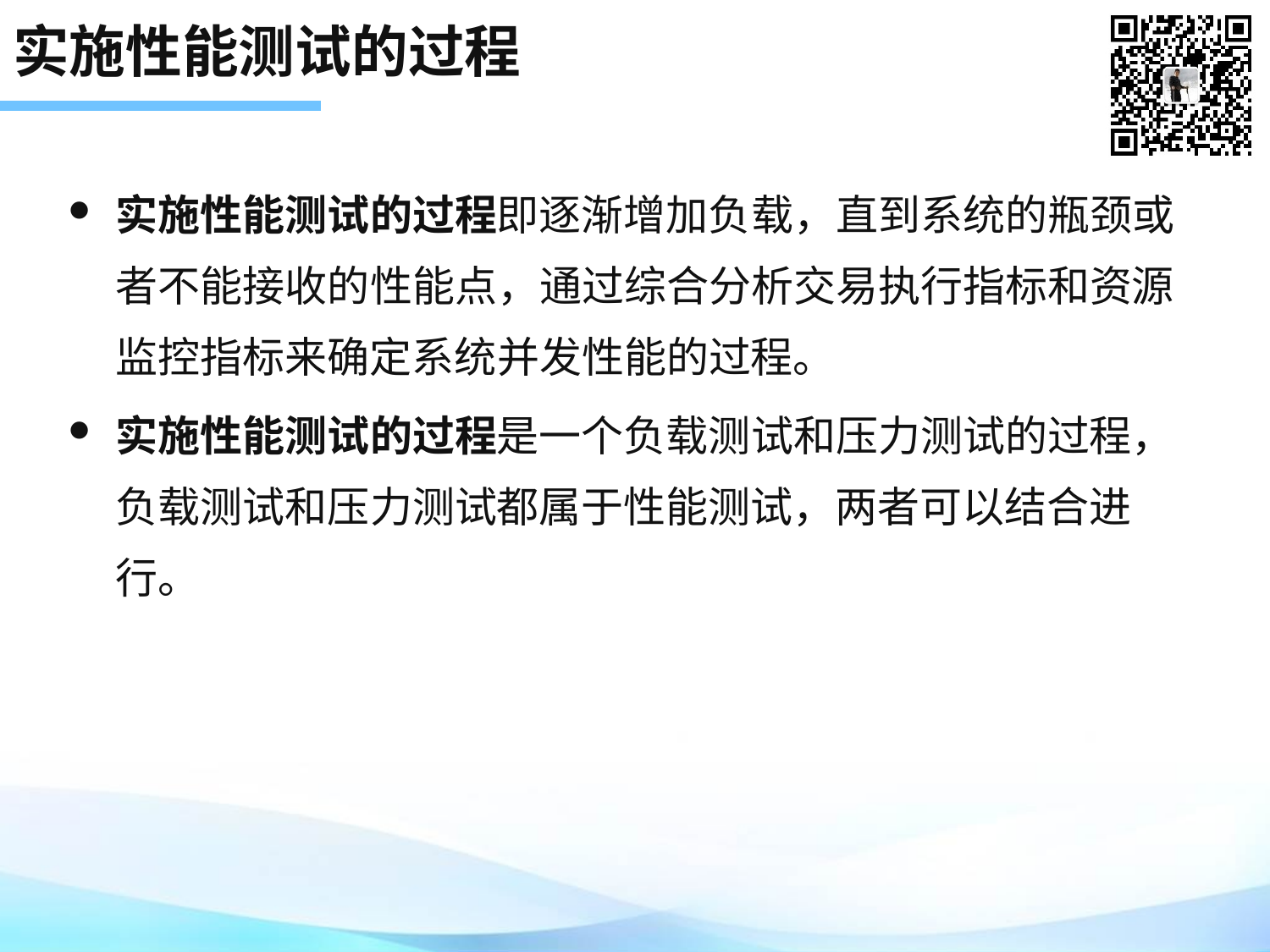

# 实施性能测试的过程
实施性能测试的过程即逐渐增加负载，直到系统的瓶颈或者不能接收的性能点，通过综合分析交易执行指标和资源监控指标来确定系统并发性能的过程。
实施性能测试的过程是一个负载测试和压力测试的过程，负载测试和压力测试都属于性能测试，两者可以结合进行。